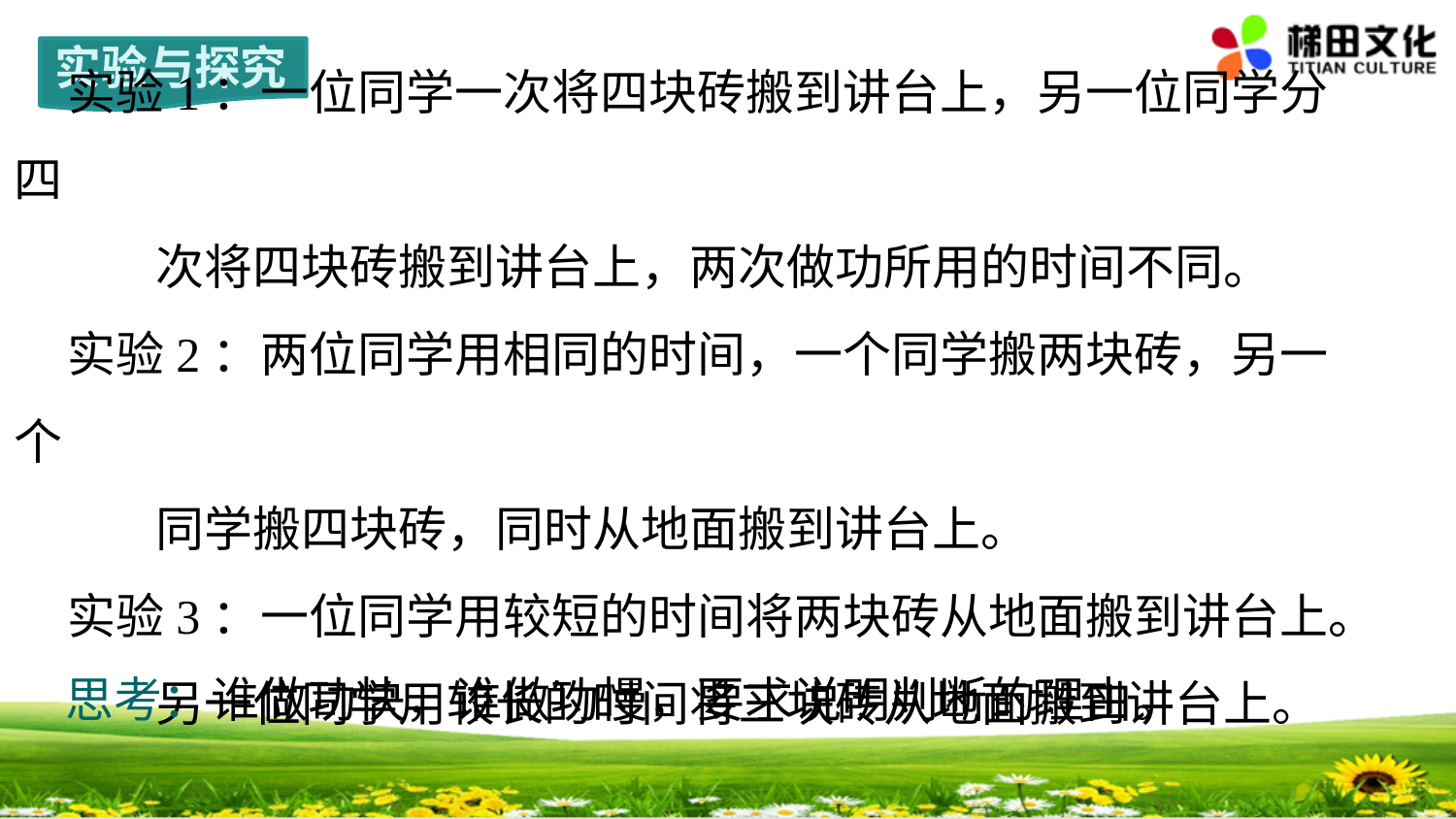

实验与探究

实验1：一位同学一次将四块砖搬到讲台上，另一位同学分四
       次将四块砖搬到讲台上，两次做功所用的时间不同。
实验2：两位同学用相同的时间，一个同学搬两块砖，另一个
       同学搬四块砖，同时从地面搬到讲台上。
实验3：一位同学用较短的时间将两块砖从地面搬到讲台上。
       另一位同学用较长的时间将三块砖从地面搬到讲台上。
思考：谁做功快，谁做功慢，要求说明判断的理由。